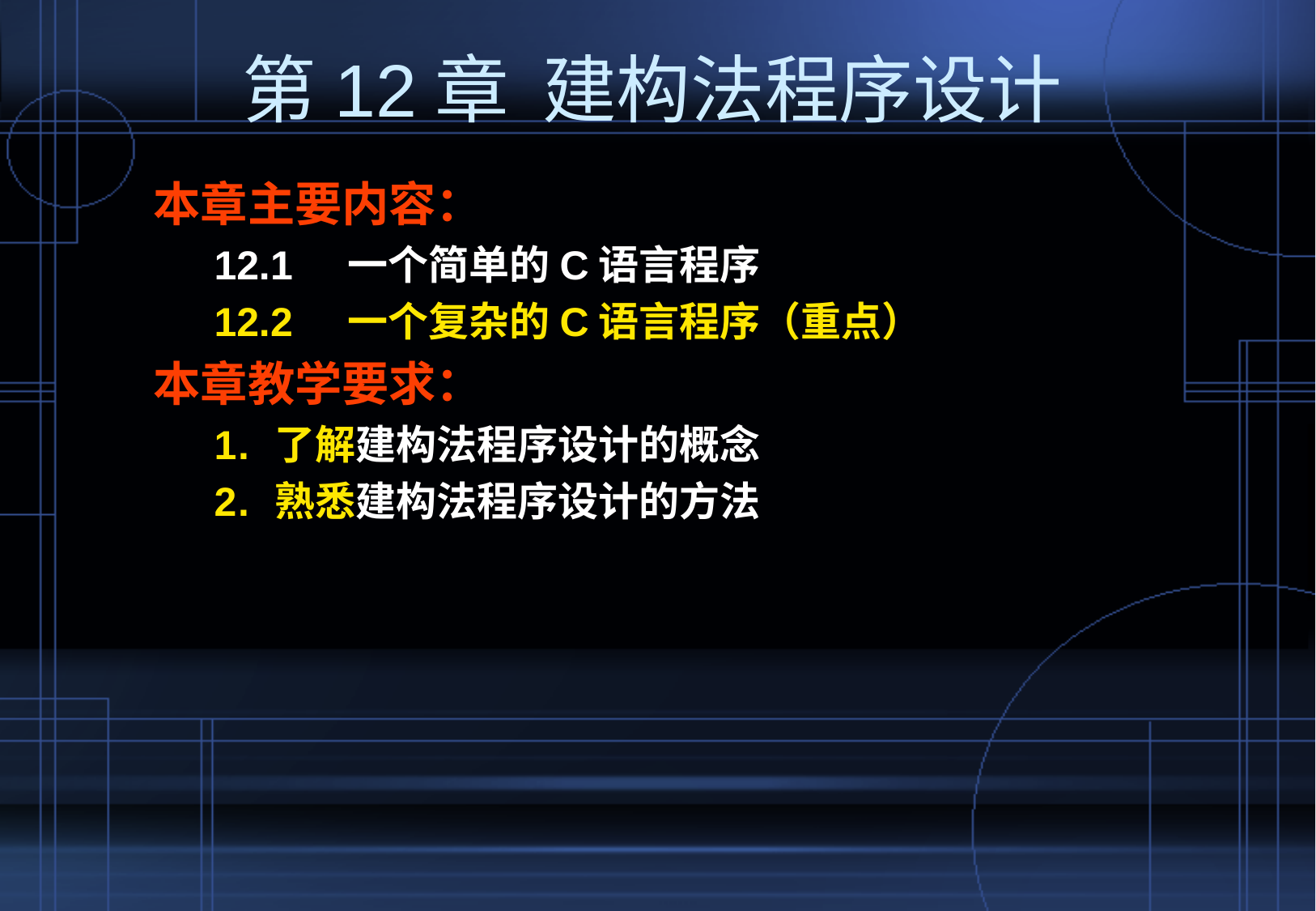

# 第12章  建构法程序设计
本章主要内容：
12.1    一个简单的C语言程序
12.2    一个复杂的C语言程序（重点）
本章教学要求：
了解建构法程序设计的概念
熟悉建构法程序设计的方法